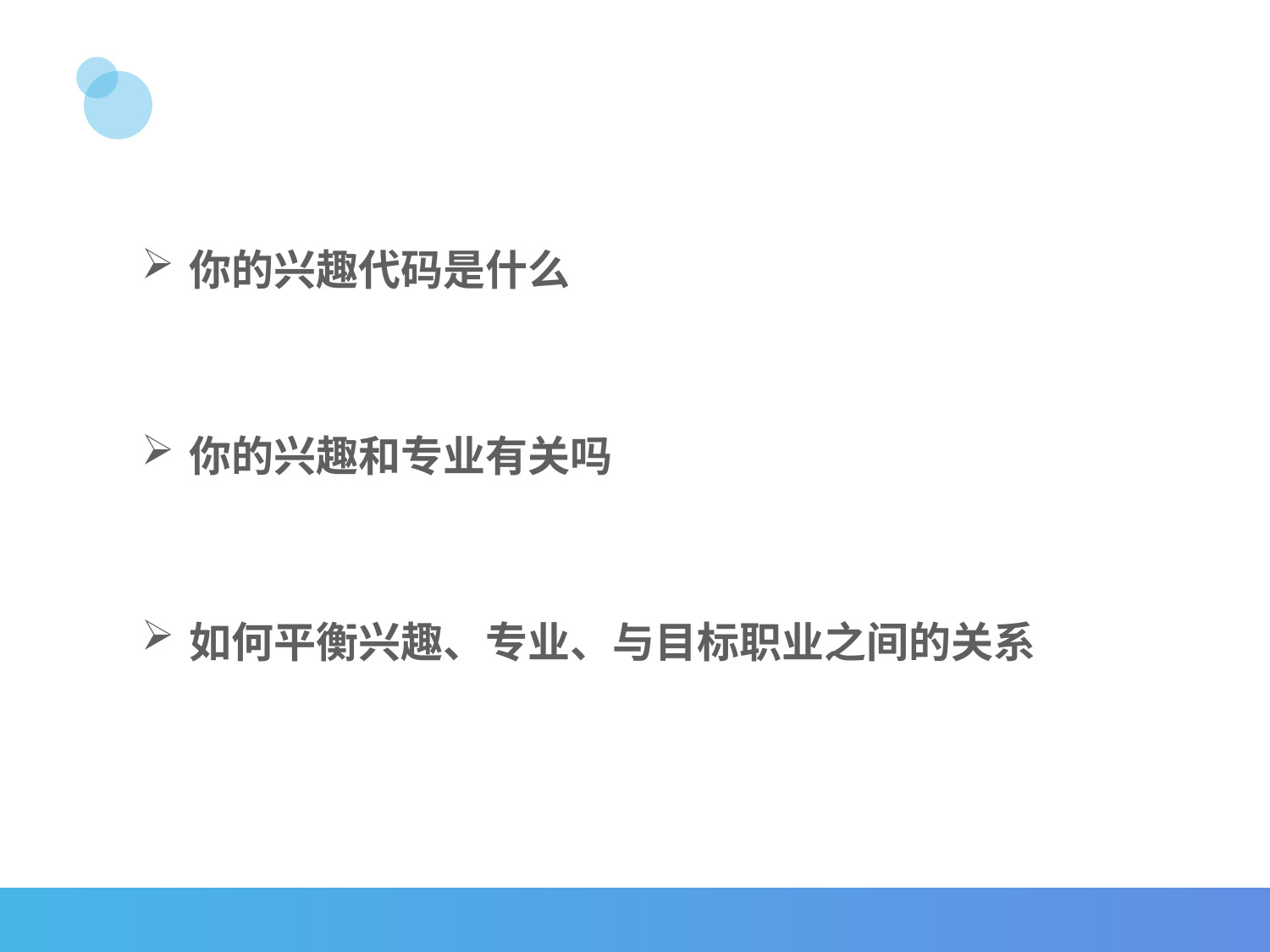

你的兴趣代码是什么

你的兴趣和专业有关吗

如何平衡兴趣、专业、与目标职业之间的关系
40